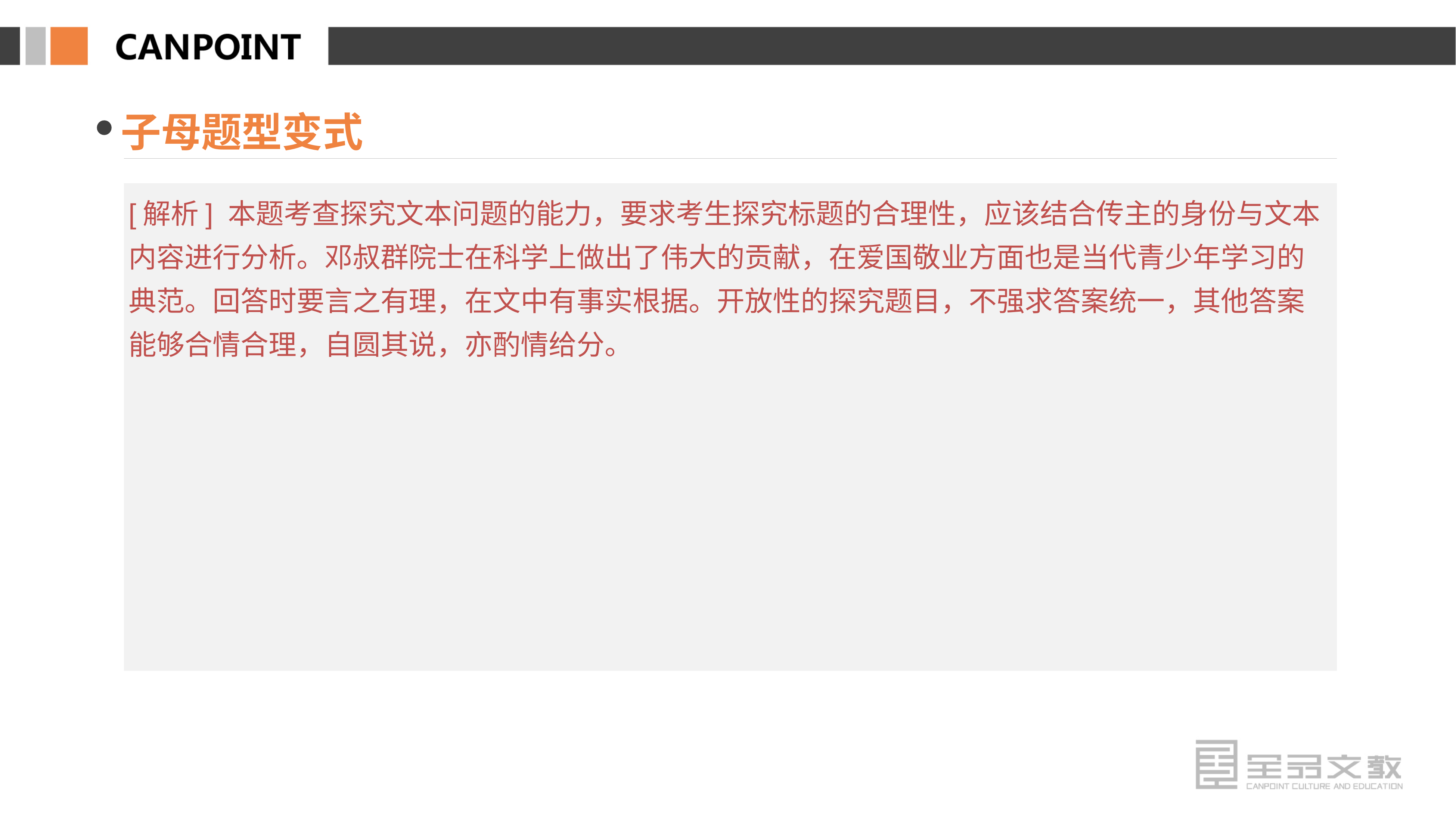

子母题型变式

[解析] 本题考查探究文本问题的能力，要求考生探究标题的合理性，应该结合传主的身份与文本内容进行分析。邓叔群院士在科学上做出了伟大的贡献，在爱国敬业方面也是当代青少年学习的典范。回答时要言之有理，在文中有事实根据。开放性的探究题目，不强求答案统一，其他答案能够合情合理，自圆其说，亦酌情给分。